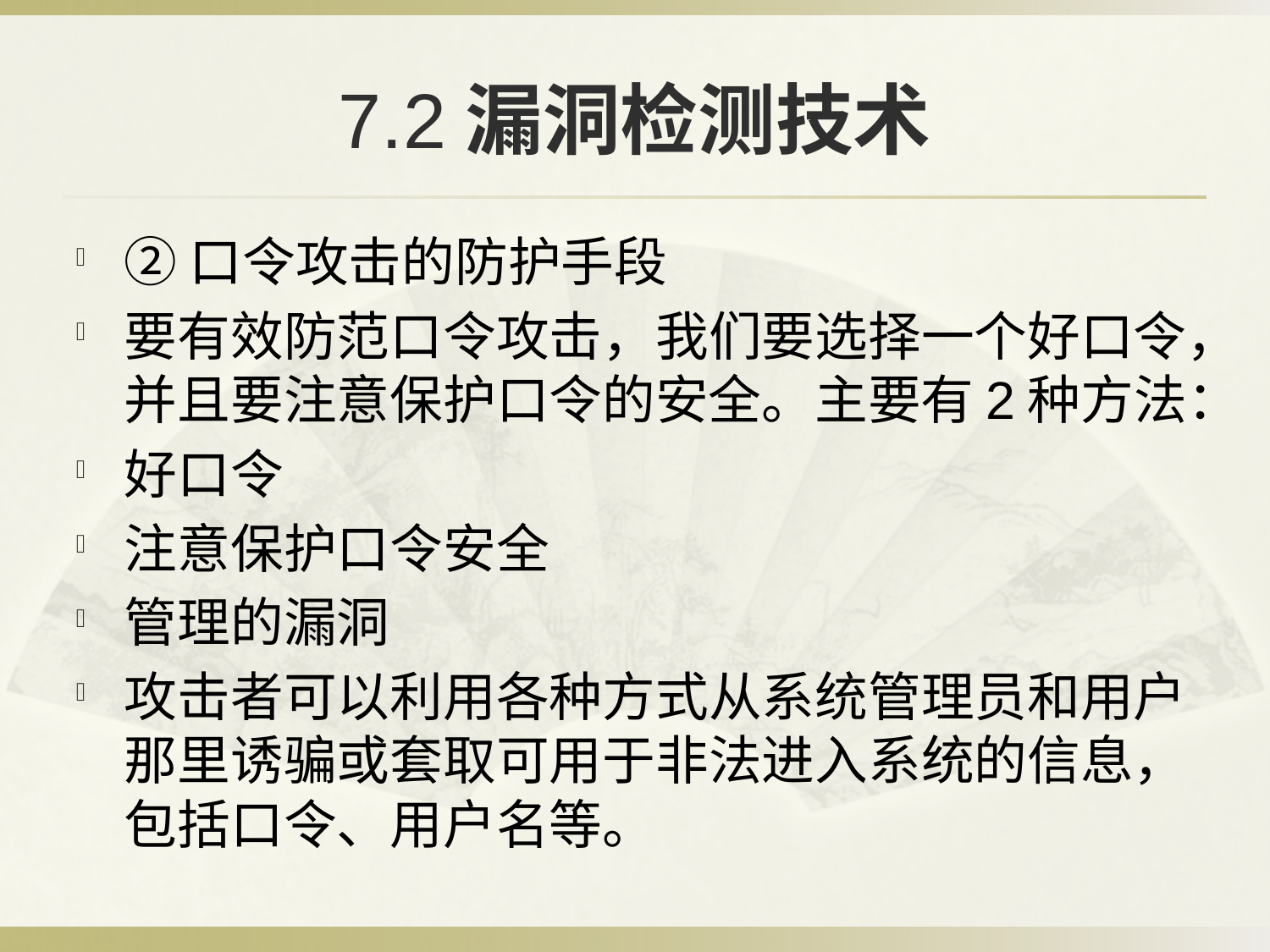

# 7.2漏洞检测技术
②口令攻击的防护手段
要有效防范口令攻击，我们要选择一个好口令，并且要注意保护口令的安全。主要有2种方法：
好口令
注意保护口令安全
管理的漏洞
攻击者可以利用各种方式从系统管理员和用户那里诱骗或套取可用于非法进入系统的信息，包括口令、用户名等。